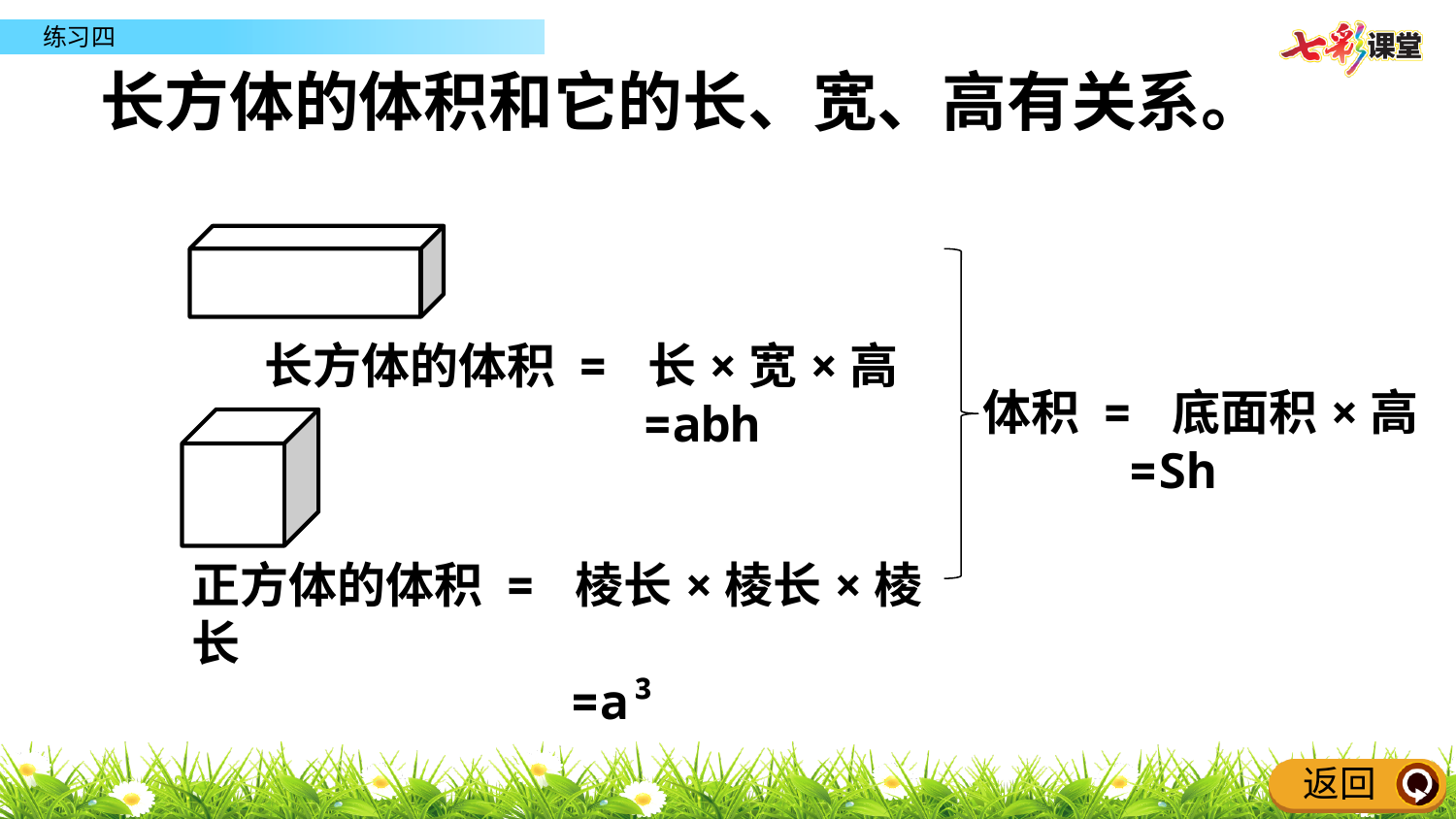

长方体的体积和它的长、宽、高有关系。

长方体的体积 = 长×宽×高
             =abh
体积 = 底面积×高
     =Sh

正方体的体积 = 棱长×棱长×棱长
             =a³